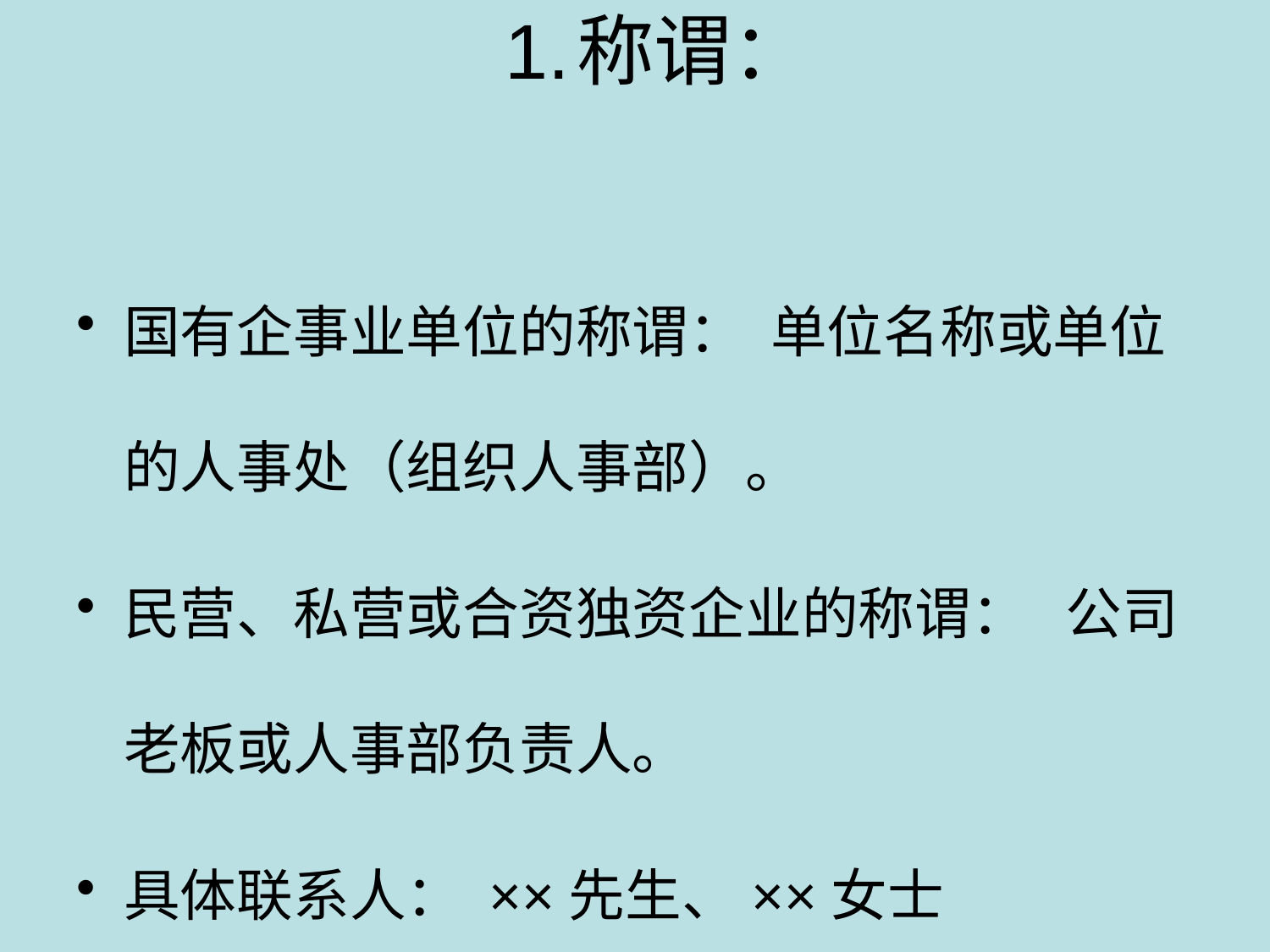

国有企事业单位的称谓：  单位名称或单位的人事处（组织人事部）。
民营、私营或合资独资企业的称谓：   公司老板或人事部负责人。
具体联系人： ××先生、××女士

称谓：